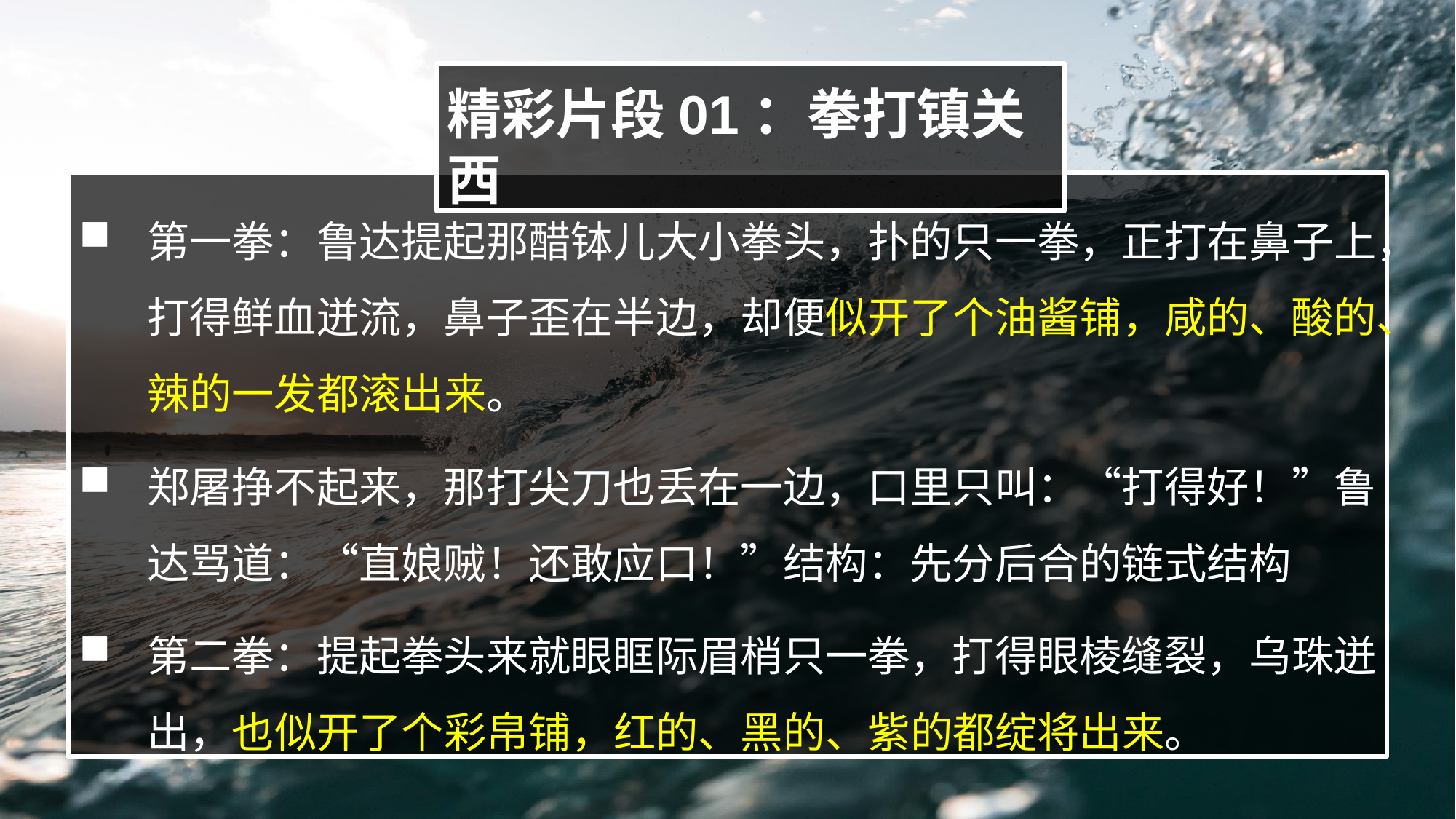

精彩片段01：拳打镇关西
第一拳：鲁达提起那醋钵儿大小拳头，扑的只一拳，正打在鼻子上，打得鲜血迸流，鼻子歪在半边，却便似开了个油酱铺，咸的、酸的、辣的一发都滚出来。
郑屠挣不起来，那打尖刀也丢在一边，口里只叫：“打得好！”鲁达骂道：“直娘贼！还敢应口！”结构：先分后合的链式结构
第二拳：提起拳头来就眼眶际眉梢只一拳，打得眼棱缝裂，乌珠迸出，也似开了个彩帛铺，红的、黑的、紫的都绽将出来。